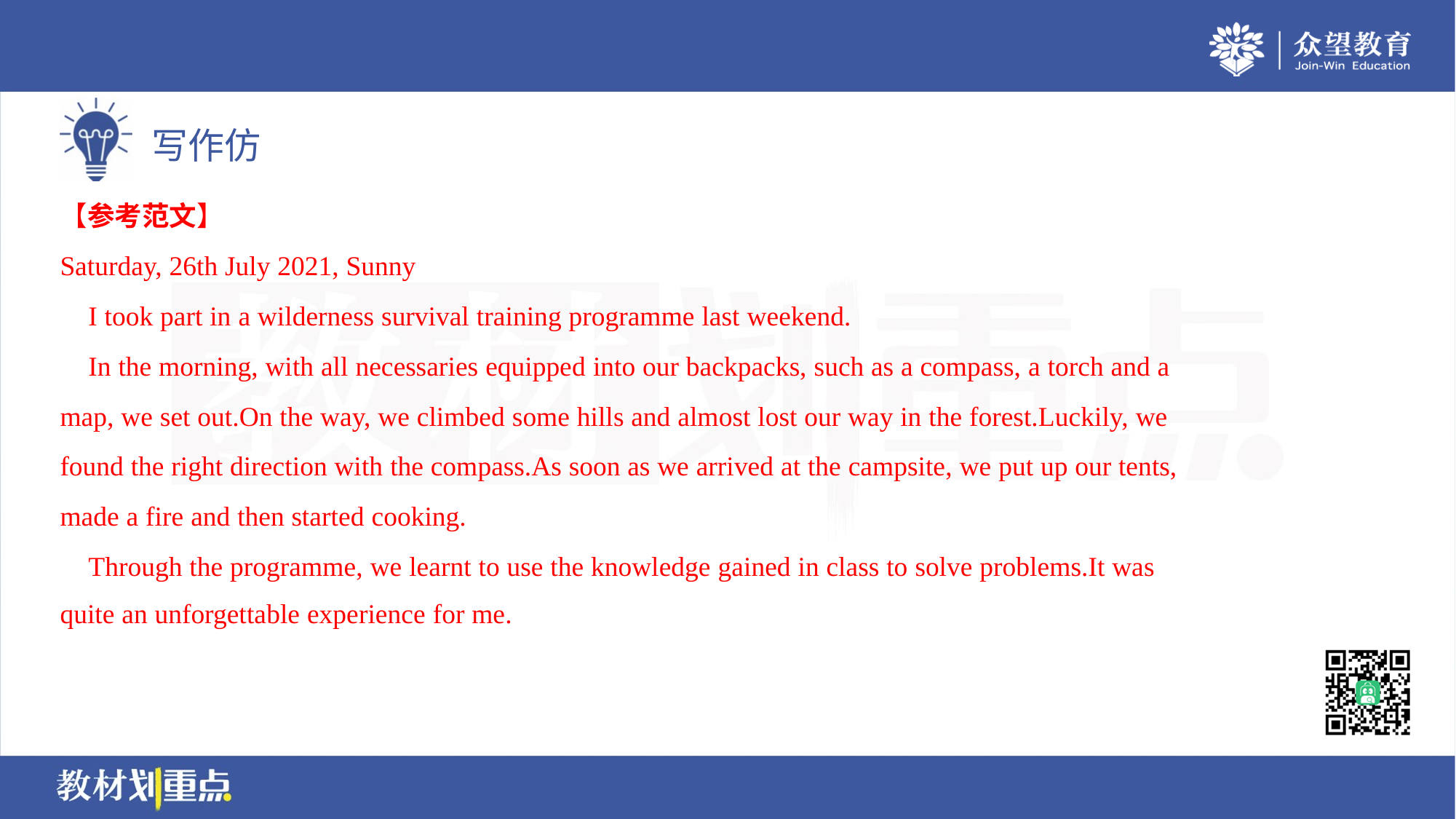

【参考范文】
Saturday, 26th July 2021, Sunny
    I took part in a wilderness survival training programme last weekend.
    In the morning, with all necessaries equipped into our backpacks, such as a compass, a torch and a
map, we set out.On the way, we climbed some hills and almost lost our way in the forest.Luckily, we
found the right direction with the compass.As soon as we arrived at the campsite, we put up our tents,
made a fire and then started cooking.
    Through the programme, we learnt to use the knowledge gained in class to solve problems.It was
quite an unforgettable experience for me.